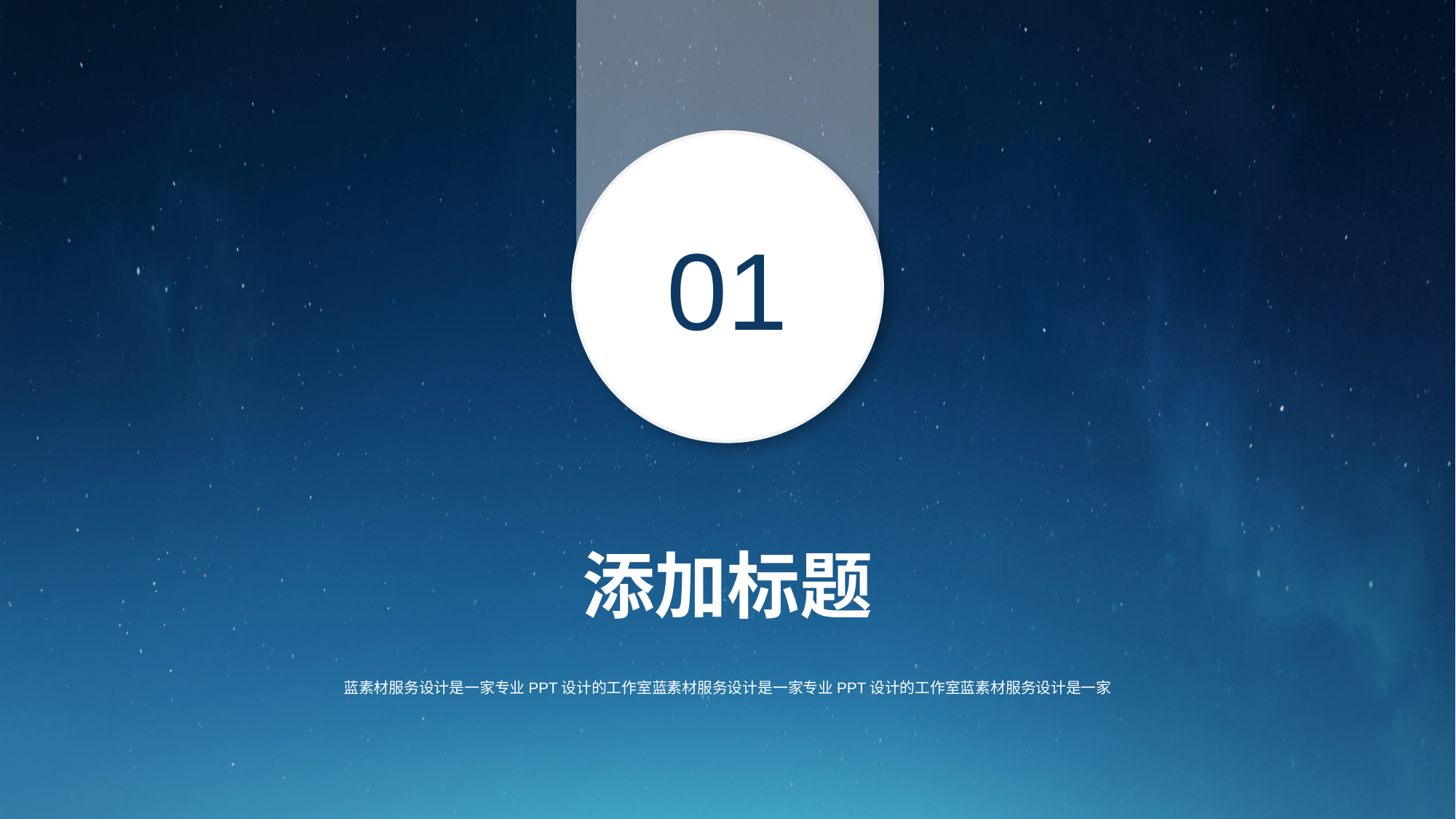

01
添加标题
蓝素材服务设计是一家专业PPT设计的工作室蓝素材服务设计是一家专业PPT设计的工作室蓝素材服务设计是一家